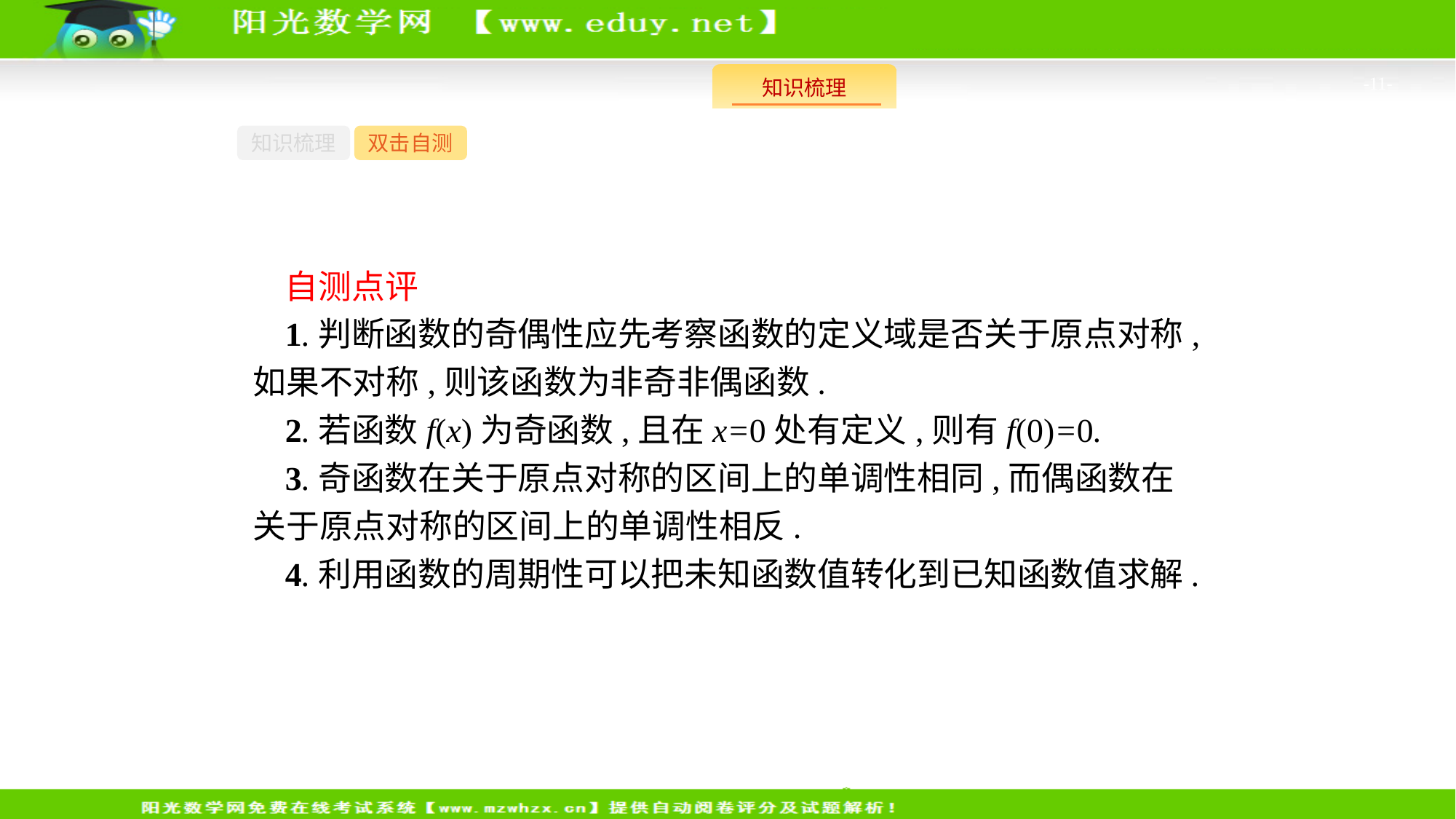

-11-
知识梳理
双击自测
自测点评
1.判断函数的奇偶性应先考察函数的定义域是否关于原点对称,如果不对称,则该函数为非奇非偶函数.
2.若函数f(x)为奇函数,且在x=0处有定义,则有f(0)=0.
3.奇函数在关于原点对称的区间上的单调性相同,而偶函数在关于原点对称的区间上的单调性相反.
4.利用函数的周期性可以把未知函数值转化到已知函数值求解.